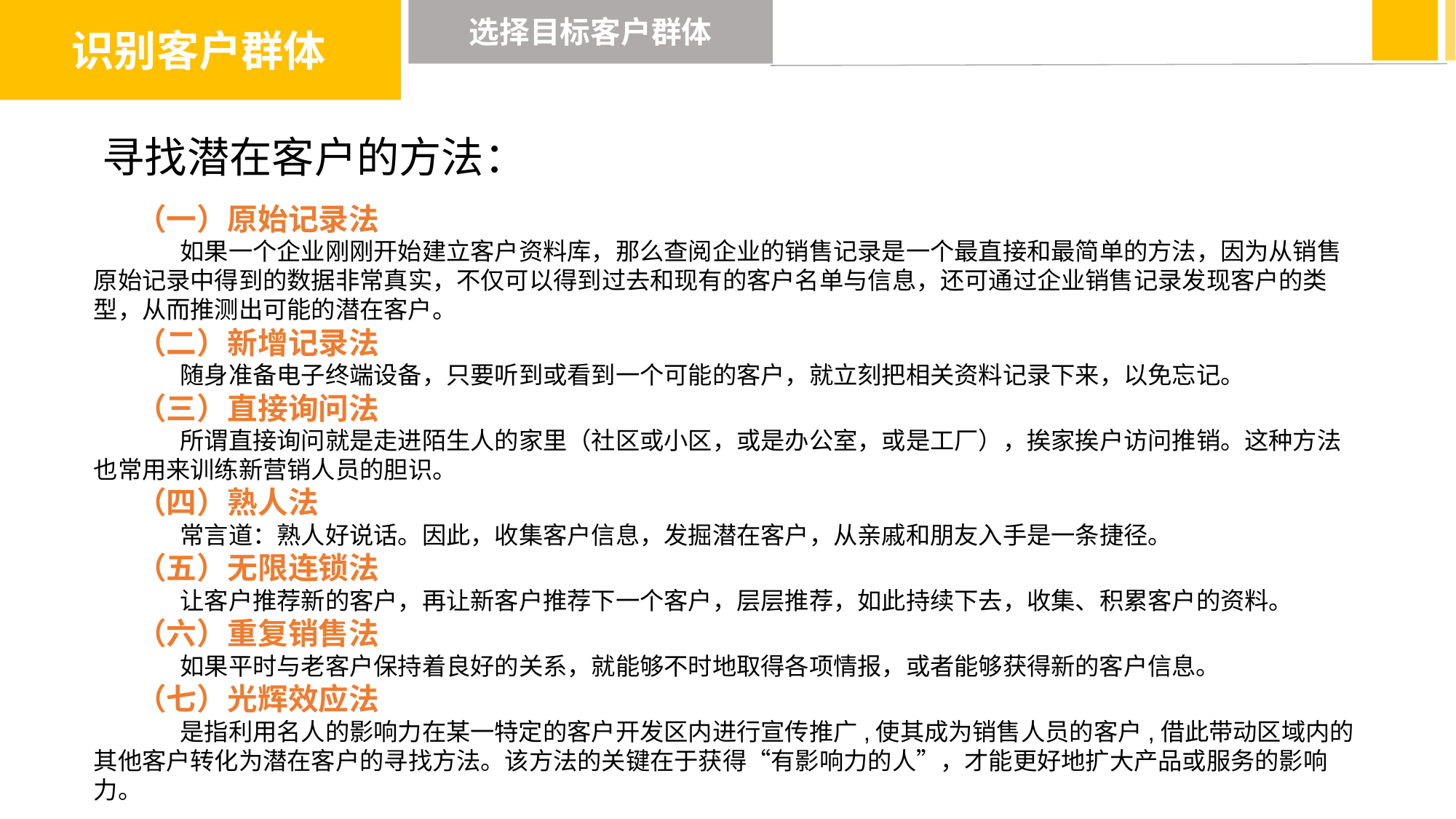

识别客户群体

选择目标客户群体
寻找潜在客户的方法：
（一）原始记录法
       如果一个企业刚刚开始建立客户资料库，那么查阅企业的销售记录是一个最直接和最简单的方法，因为从销售原始记录中得到的数据非常真实，不仅可以得到过去和现有的客户名单与信息，还可通过企业销售记录发现客户的类型，从而推测出可能的潜在客户。
（二）新增记录法
       随身准备电子终端设备，只要听到或看到一个可能的客户，就立刻把相关资料记录下来，以免忘记。
（三）直接询问法
       所谓直接询问就是走进陌生人的家里（社区或小区，或是办公室，或是工厂），挨家挨户访问推销。这种方法也常用来训练新营销人员的胆识。
（四）熟人法
       常言道：熟人好说话。因此，收集客户信息，发掘潜在客户，从亲戚和朋友入手是一条捷径。
（五）无限连锁法
       让客户推荐新的客户，再让新客户推荐下一个客户，层层推荐，如此持续下去，收集、积累客户的资料。
（六）重复销售法
       如果平时与老客户保持着良好的关系，就能够不时地取得各项情报，或者能够获得新的客户信息。
（七）光辉效应法
       是指利用名人的影响力在某一特定的客户开发区内进行宣传推广,使其成为销售人员的客户,借此带动区域内的其他客户转化为潜在客户的寻找方法。该方法的关键在于获得“有影响力的人”，才能更好地扩大产品或服务的影响力。